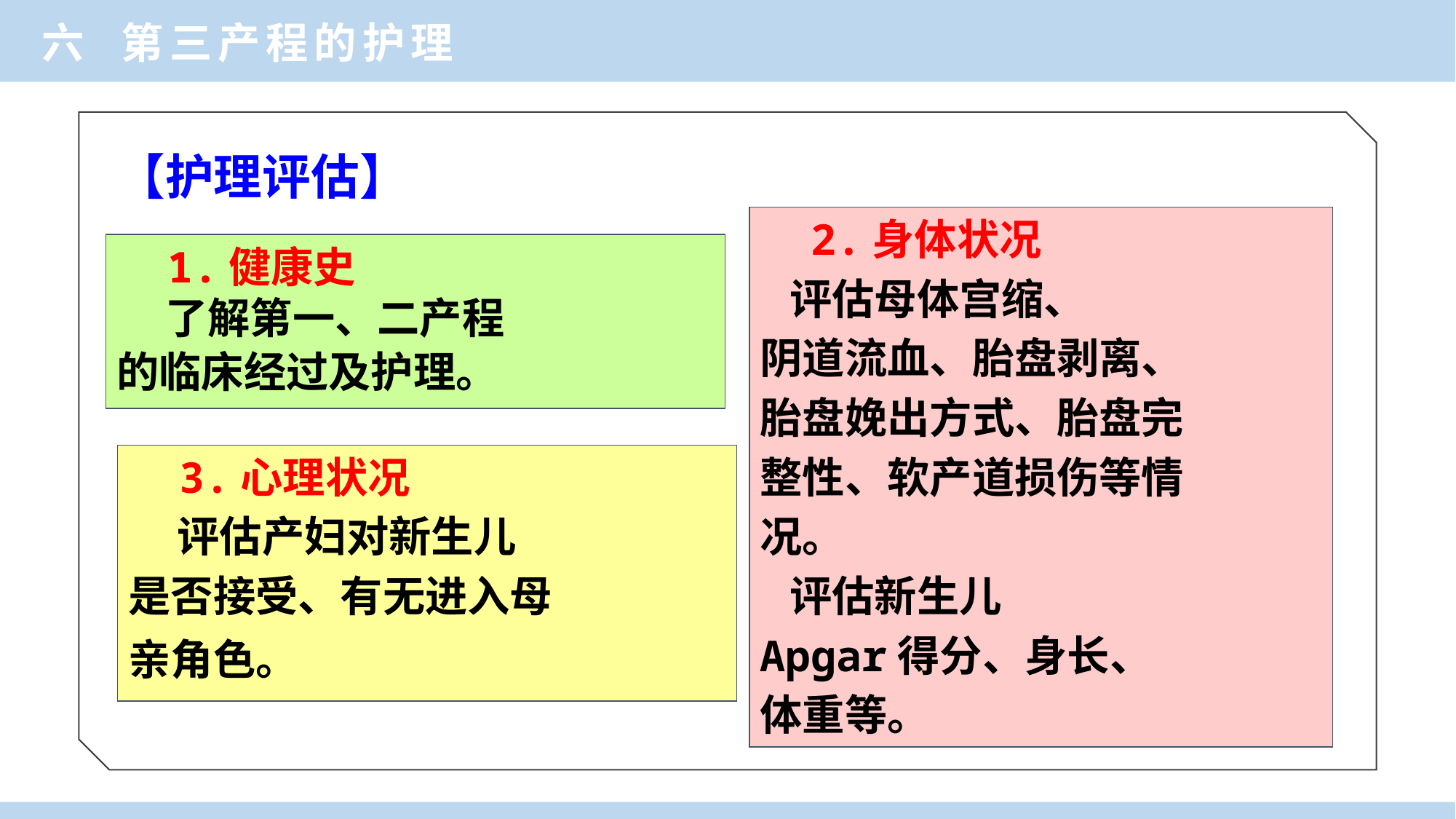

六  第三产程的护理

【护理评估】
  2.身体状况
  评估母体宫缩、
阴道流血、胎盘剥离、
胎盘娩出方式、胎盘完
整性、软产道损伤等情
况。
  评估新生儿
Apgar得分、身长、
体重等。
  1.健康史
    了解第一、二产程
的临床经过及护理。
  3.心理状况
    评估产妇对新生儿
是否接受、有无进入母
亲角色。